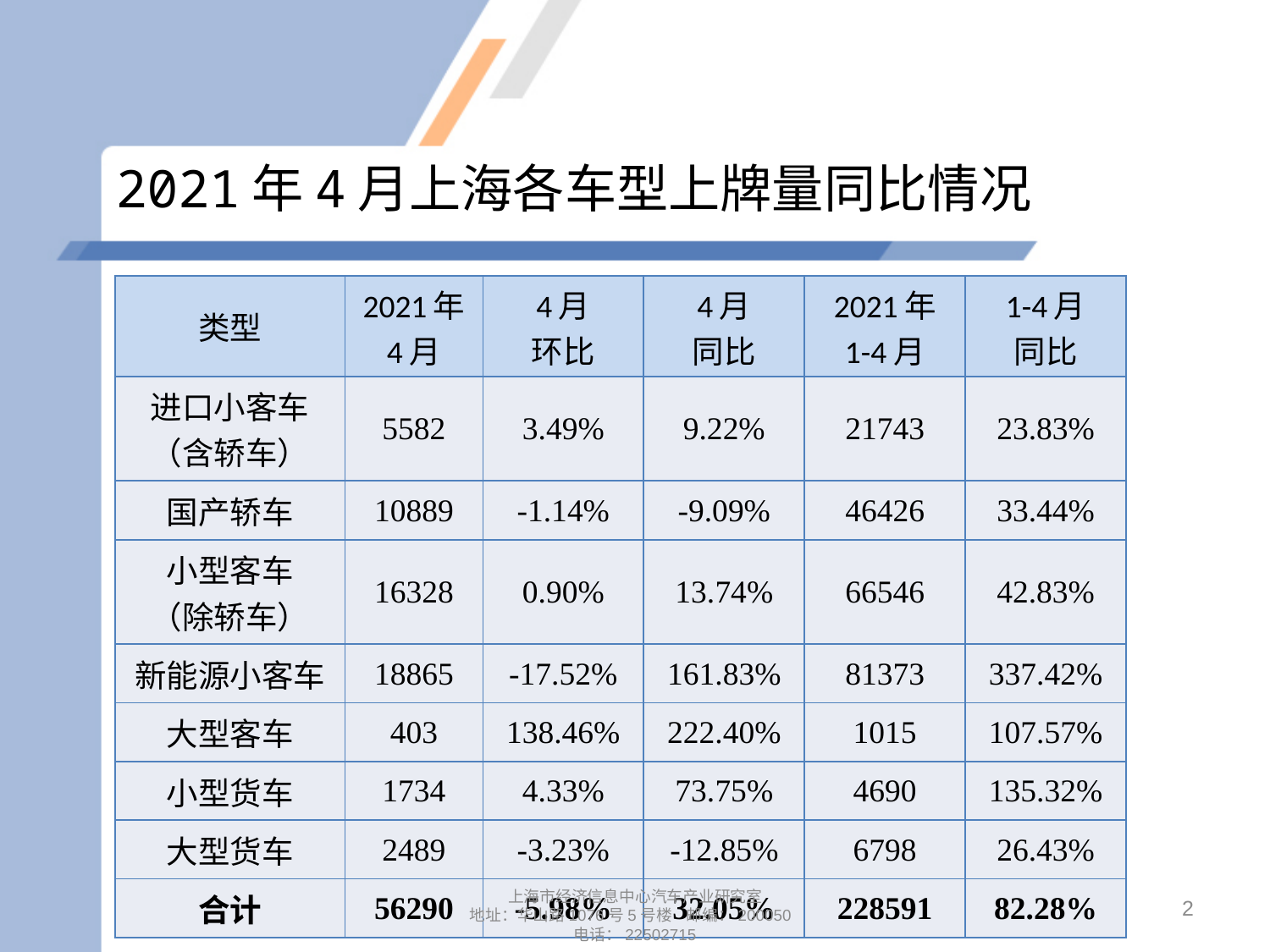

# 2021年4月上海各车型上牌量同比情况

| 类型 | 2021年 4月 | 4月 环比 | 4月 同比 | 2021年 1-4月 | 1-4月 同比 |
| --- | --- | --- | --- | --- | --- |
| 进口小客车 （含轿车） | 5582 | 3.49% | 9.22% | 21743 | 23.83% |
| 国产轿车 | 10889 | -1.14% | -9.09% | 46426 | 33.44% |
| 小型客车 （除轿车） | 16328 | 0.90% | 13.74% | 66546 | 42.83% |
| 新能源小客车 | 18865 | -17.52% | 161.83% | 81373 | 337.42% |
| 大型客车 | 403 | 138.46% | 222.40% | 1015 | 107.57% |
| 小型货车 | 1734 | 4.33% | 73.75% | 4690 | 135.32% |
| 大型货车 | 2489 | -3.23% | -12.85% | 6798 | 26.43% |
| 合计 | 56290 | -5.98% | 32.05% | 228591 | 82.28% |

2
上海市经济信息中心汽车产业研究室
地址：华山路1076号5号楼    邮编：200050
电话：22502715